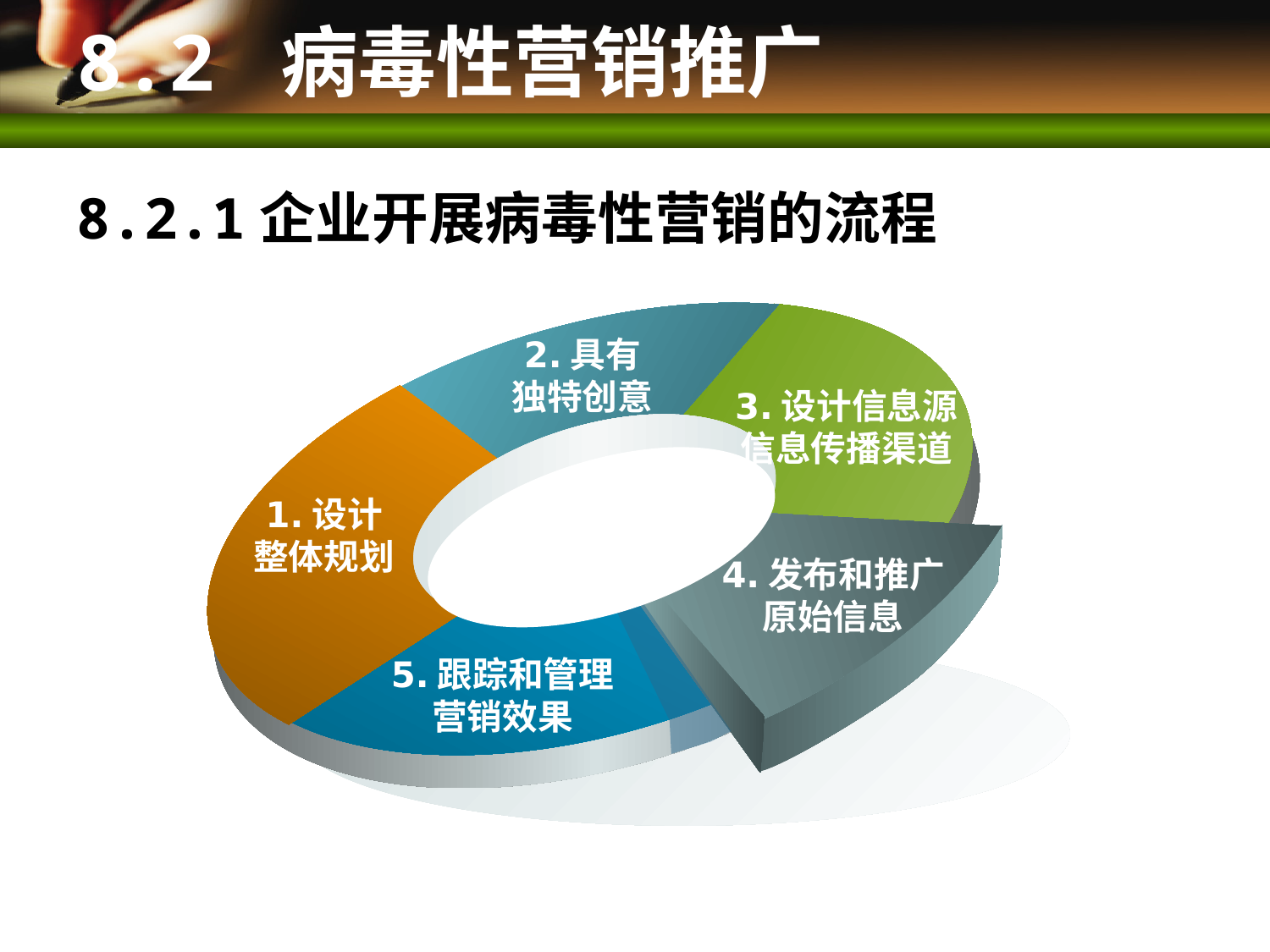

# 8.2 病毒性营销推广
8.2.1企业开展病毒性营销的流程

2.具有
独特创意

3.设计信息源
信息传播渠道

4.发布和推广
原始信息

1.设计
整体规划

5.跟踪和管理
营销效果